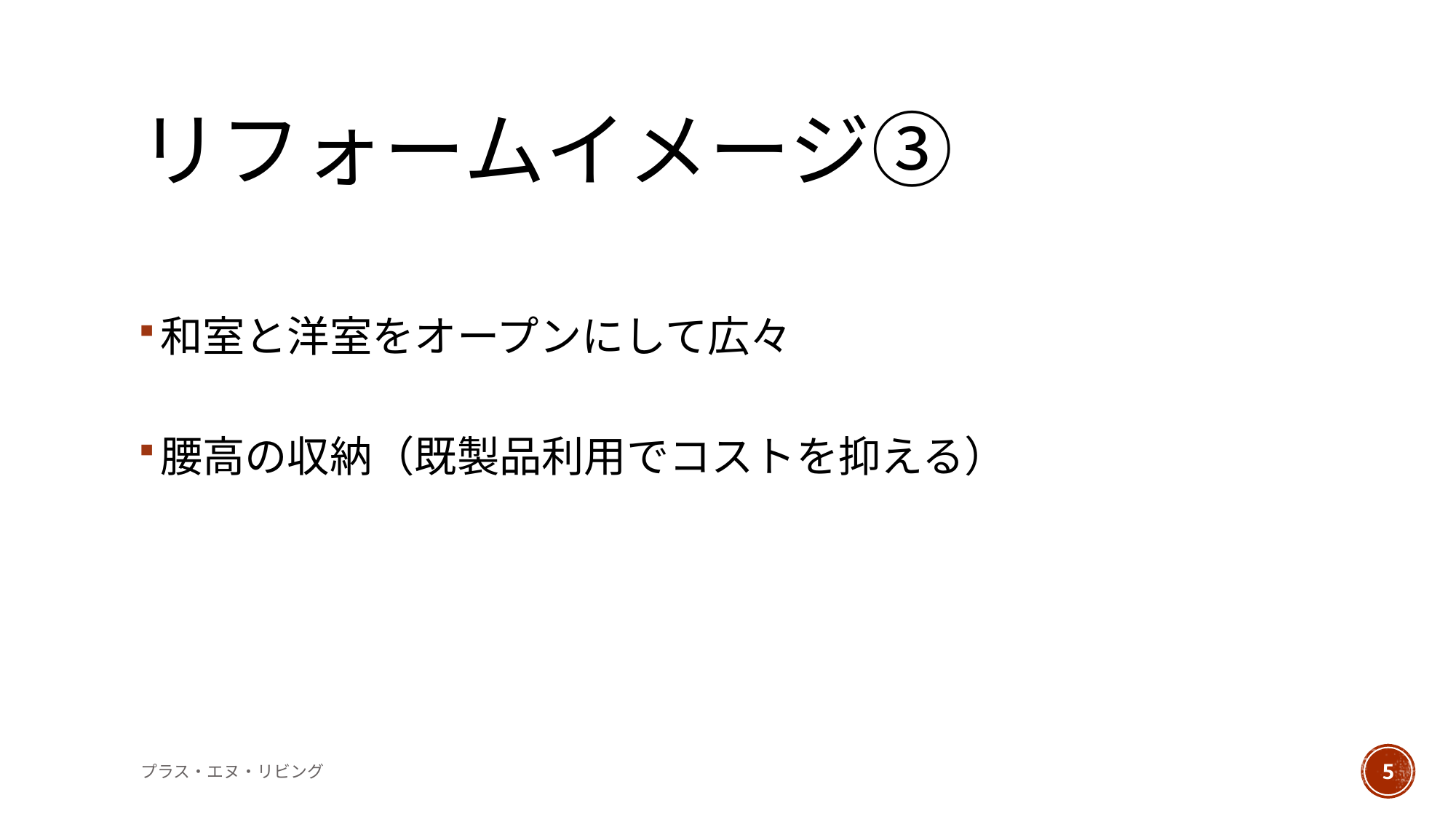

# リフォームイメージ③
和室と洋室をオープンにして広々
腰高の収納（既製品利用でコストを抑える）
プラス・エヌ・リビング
5